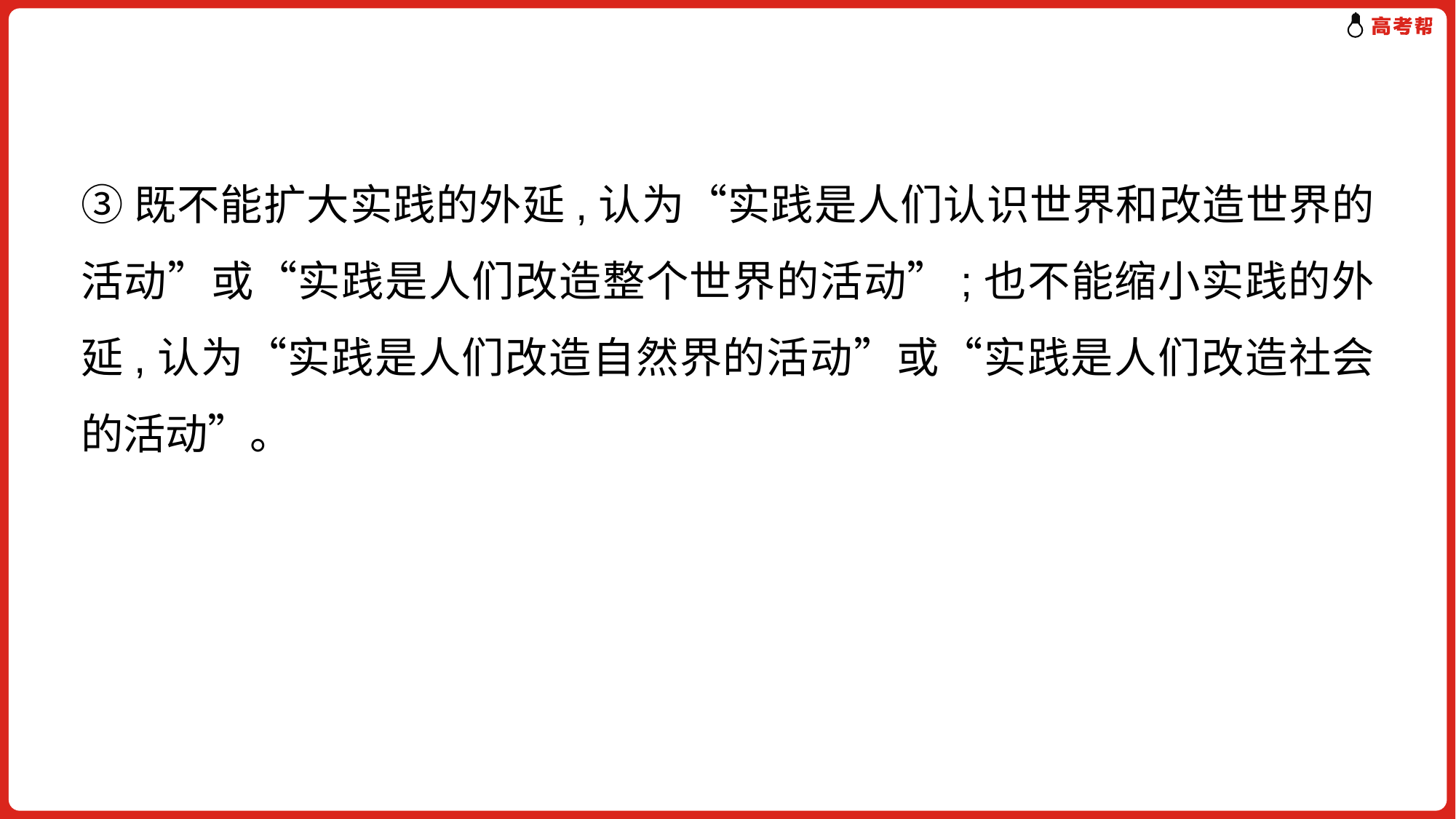

③既不能扩大实践的外延,认为“实践是人们认识世界和改造世界的活动”或“实践是人们改造整个世界的活动”;也不能缩小实践的外延,认为“实践是人们改造自然界的活动”或“实践是人们改造社会的活动”。